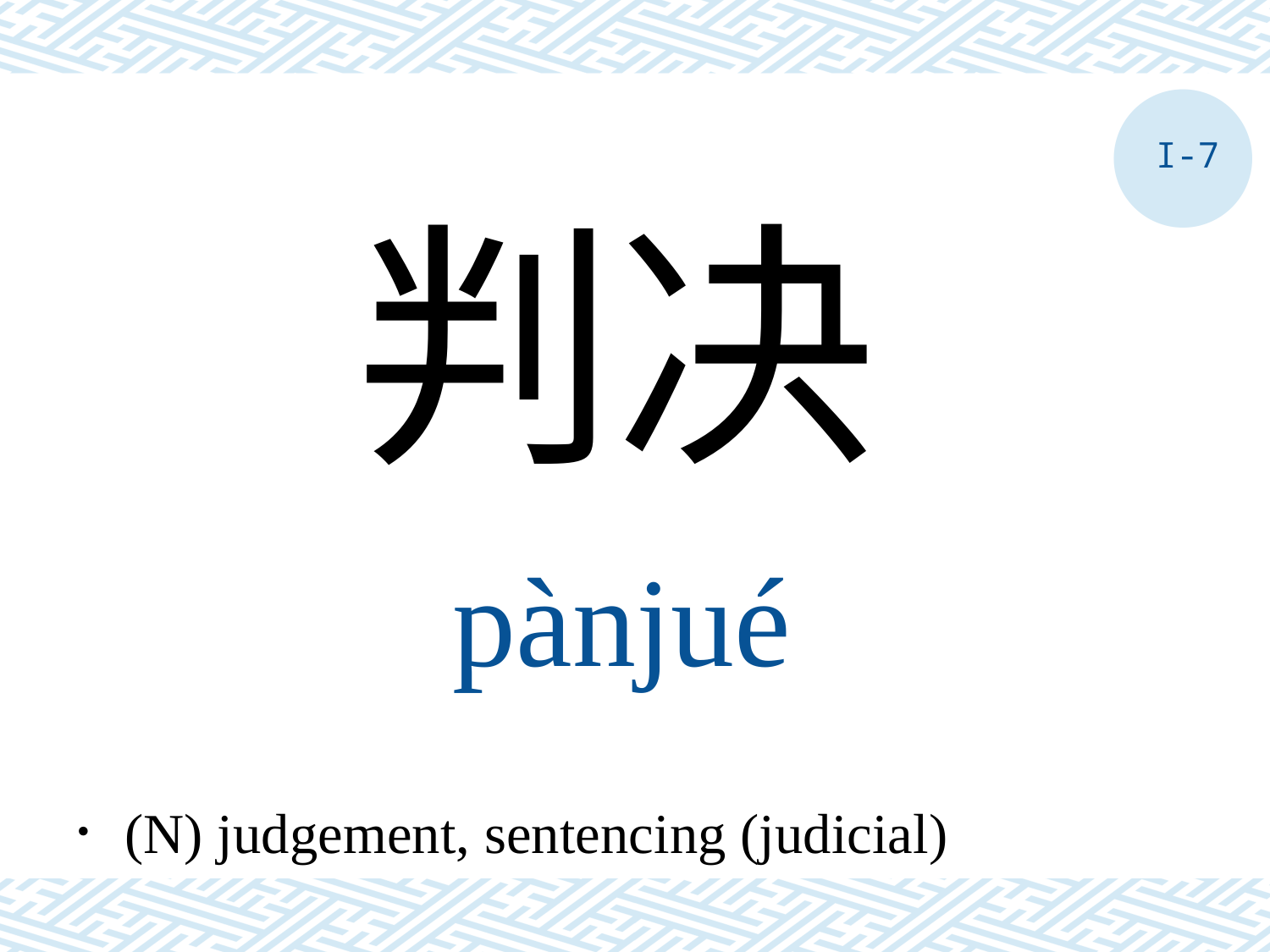

I-7

判决
pànjué
．(N) judgement, sentencing (judicial)